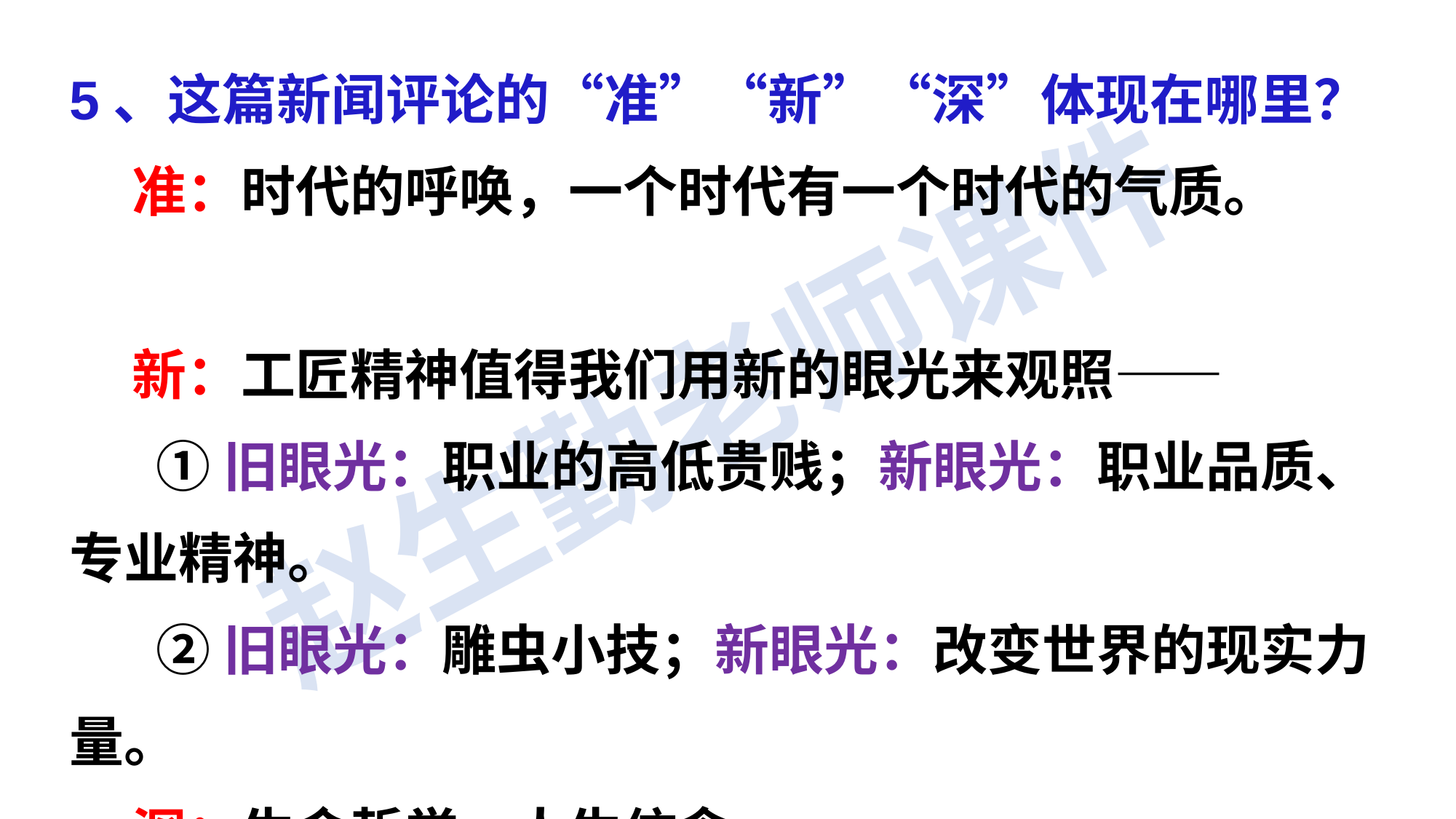

5、这篇新闻评论的“准”“新”“深”体现在哪里？
    准：时代的呼唤，一个时代有一个时代的气质。
    新：工匠精神值得我们用新的眼光来观照——
       ①旧眼光：职业的高低贵贱；新眼光：职业品质、专业精神。
       ②旧眼光：雕虫小技；新眼光：改变世界的现实力量。
    深：生命哲学、人生信念。